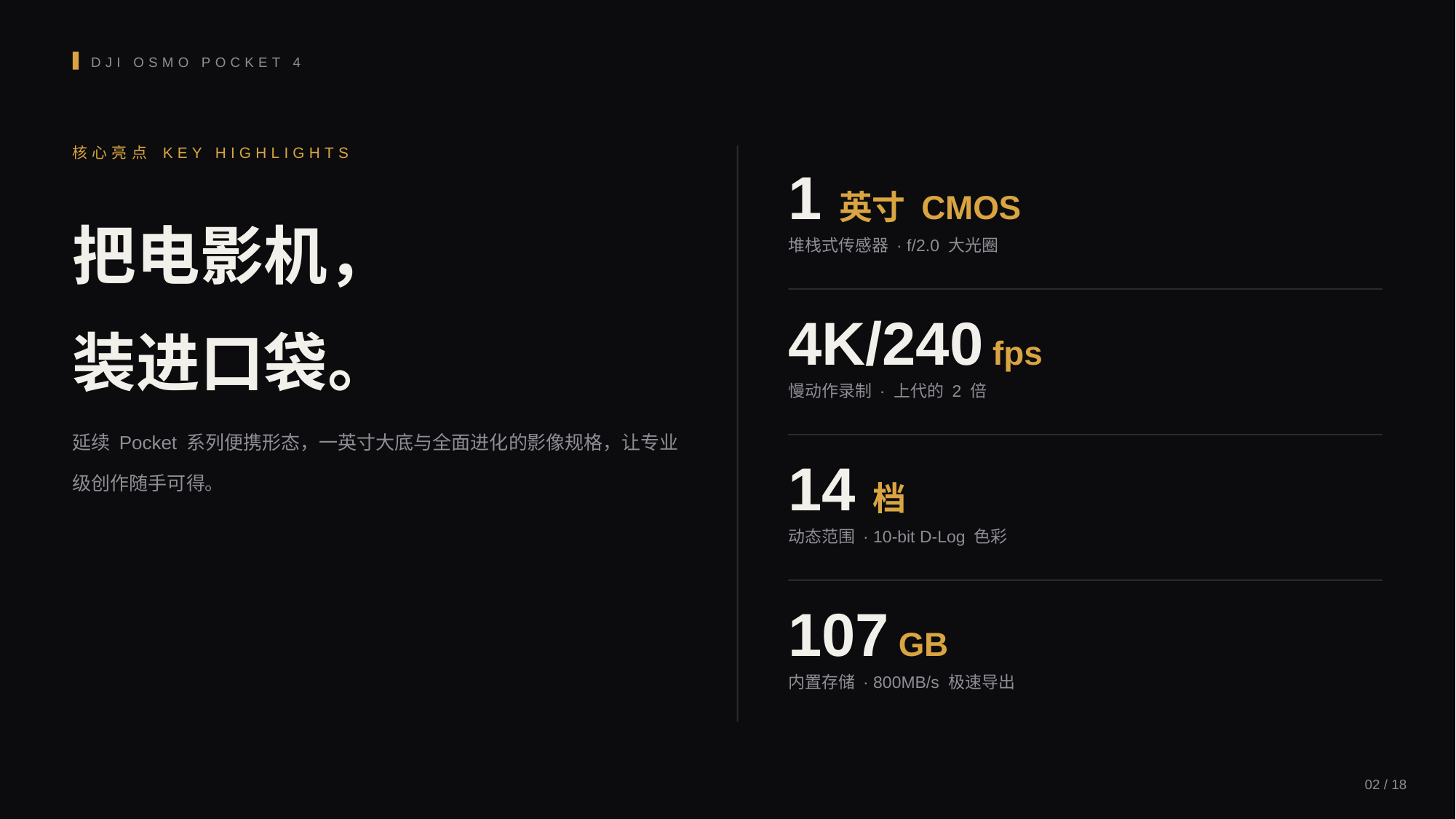

DJI OSMO POCKET 4

核心亮点 KEY HIGHLIGHTS

1 英寸 CMOS
把电影机，
装进口袋。
堆栈式传感器 · f/2.0 大光圈

4K/240 fps
慢动作录制 · 上代的 2 倍
延续 Pocket 系列便携形态，一英寸大底与全面进化的影像规格，让专业级创作随手可得。

14 档
动态范围 · 10-bit D-Log 色彩

107 GB
内置存储 · 800MB/s 极速导出
02 / 18